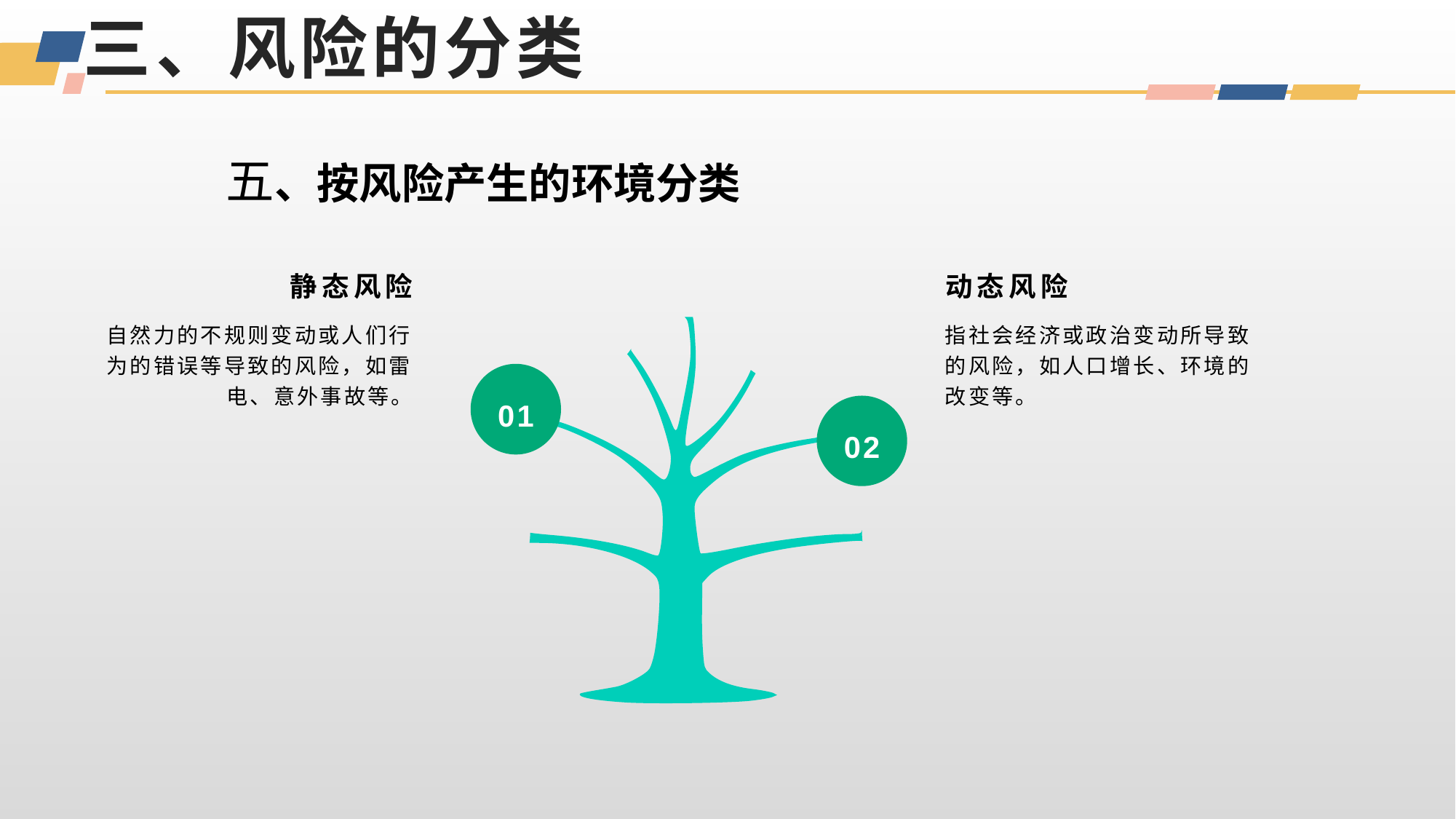

# 三、风险的分类

  五、按风险产生的环境分类

静态风险
动态风险

自然力的不规则变动或人们行为的错误等导致的风险，如雷电、意外事故等。
指社会经济或政治变动所导致的风险，如人口增长、环境的改变等。
01
02